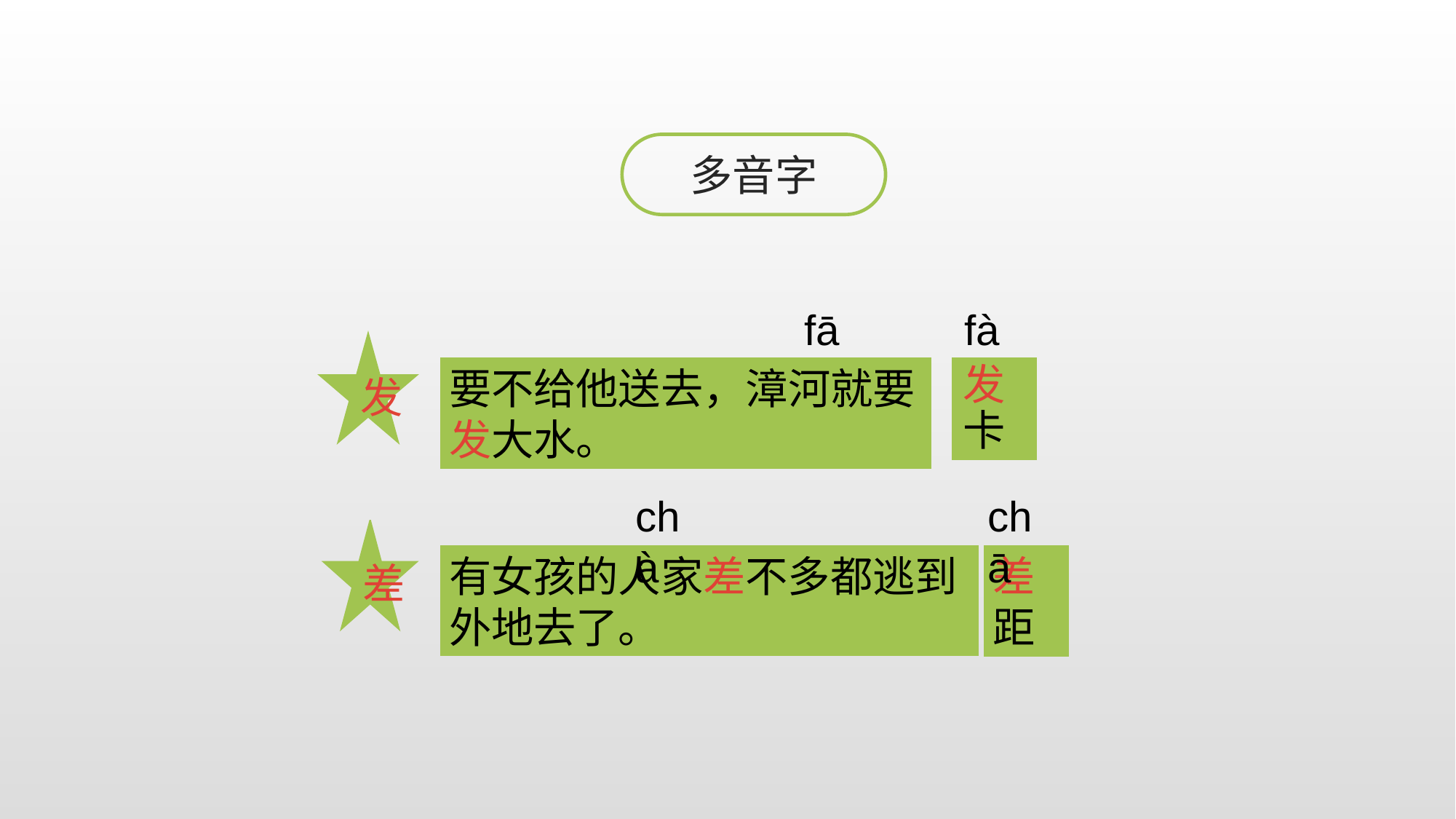

多音字
fā
fà
发
发卡
要不给他送去，漳河就要发大水。
chà
chā
差
有女孩的人家差不多都逃到外地去了。
差距